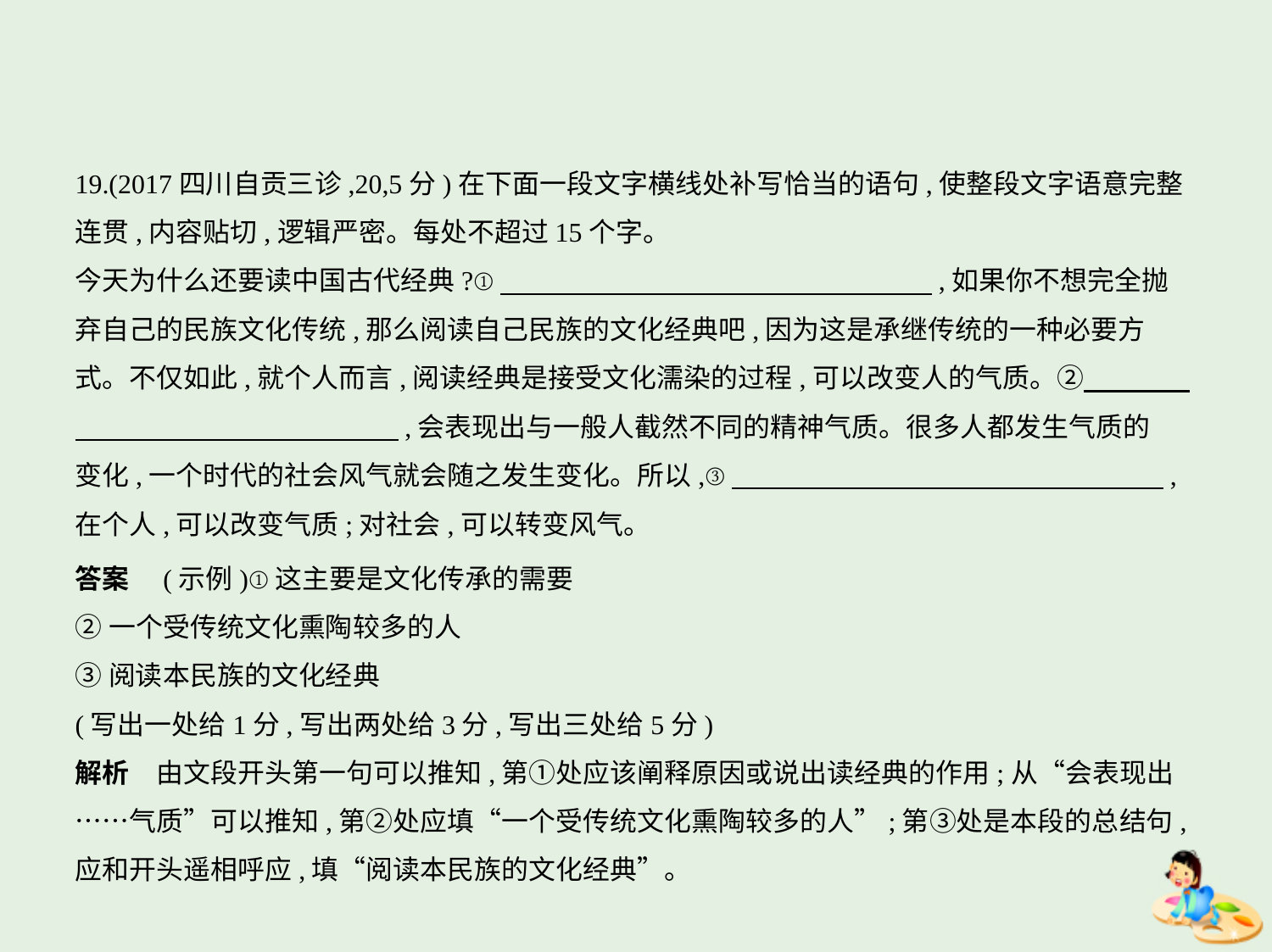

19.(2017四川自贡三诊,20,5分)在下面一段文字横线处补写恰当的语句,使整段文字语意完整
连贯,内容贴切,逻辑严密。每处不超过15个字。
今天为什么还要读中国古代经典?①　　　　　　　　　　　　　　　    ,如果你不想完全抛
弃自己的民族文化传统,那么阅读自己民族的文化经典吧,因为这是承继传统的一种必要方
式。不仅如此,就个人而言,阅读经典是接受文化濡染的过程,可以改变人的气质。②　　　    
　　　　　　　　　　　    ,会表现出与一般人截然不同的精神气质。很多人都发生气质的
变化,一个时代的社会风气就会随之发生变化。所以,③　　　　　　　　　　　　　　　    ,
在个人,可以改变气质;对社会,可以转变风气。
答案　(示例)①这主要是文化传承的需要
②一个受传统文化熏陶较多的人
③阅读本民族的文化经典
(写出一处给1分,写出两处给3分,写出三处给5分)
解析　由文段开头第一句可以推知,第①处应该阐释原因或说出读经典的作用;从“会表现出
……气质”可以推知,第②处应填“一个受传统文化熏陶较多的人”;第③处是本段的总结句,
应和开头遥相呼应,填“阅读本民族的文化经典”。